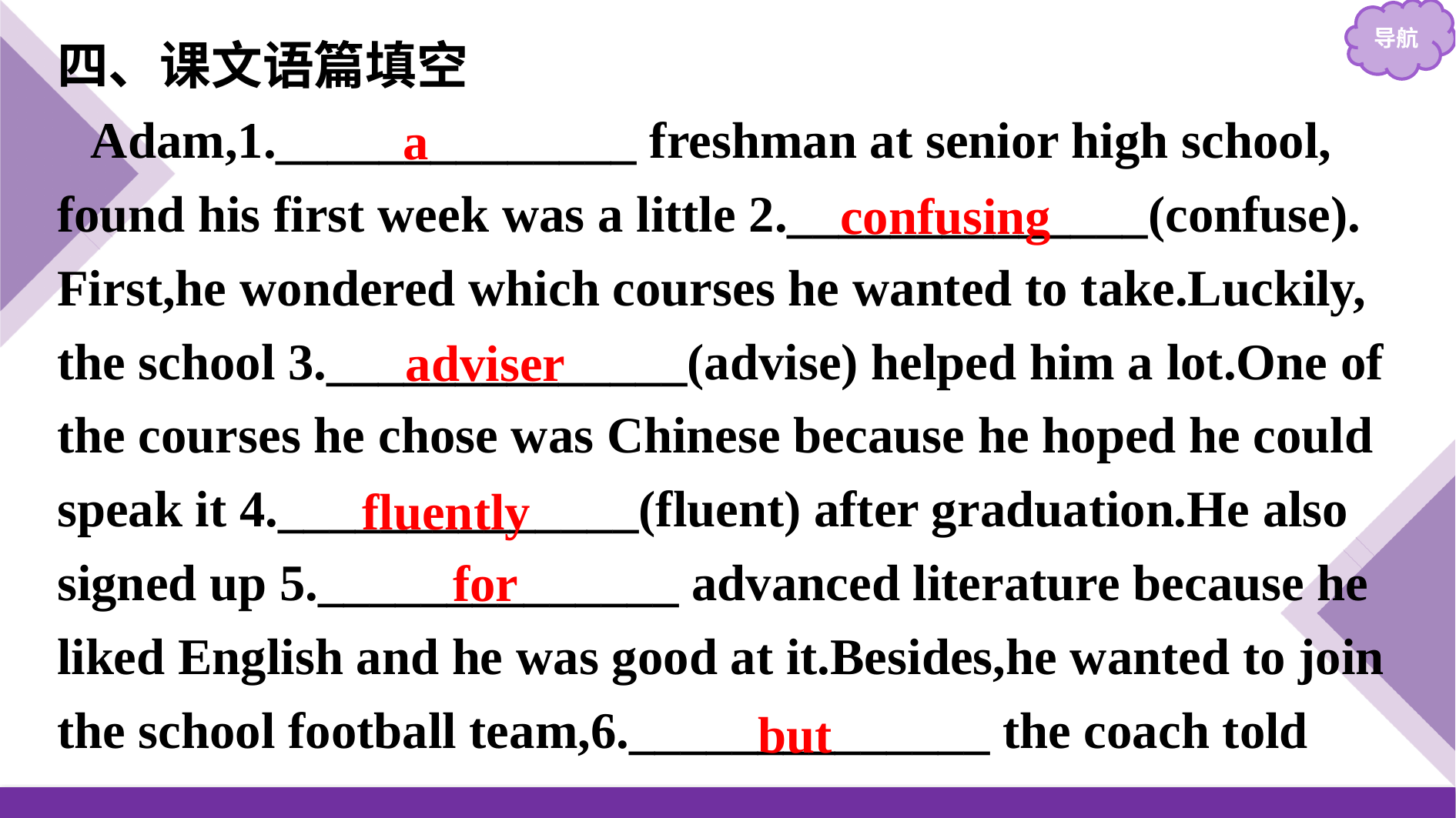

四、课文语篇填空
Adam,1.______________ freshman at senior high school, found his first week was a little 2.______________(confuse). First,he wondered which courses he wanted to take.Luckily, the school 3.______________(advise) helped him a lot.One of the courses he chose was Chinese because he hoped he could speak it 4.______________(fluent) after graduation.He also signed up 5.______________ advanced literature because he liked English and he was good at it.Besides,he wanted to join the school football team,6.______________ the coach told
a
confusing
adviser
fluently
for
but